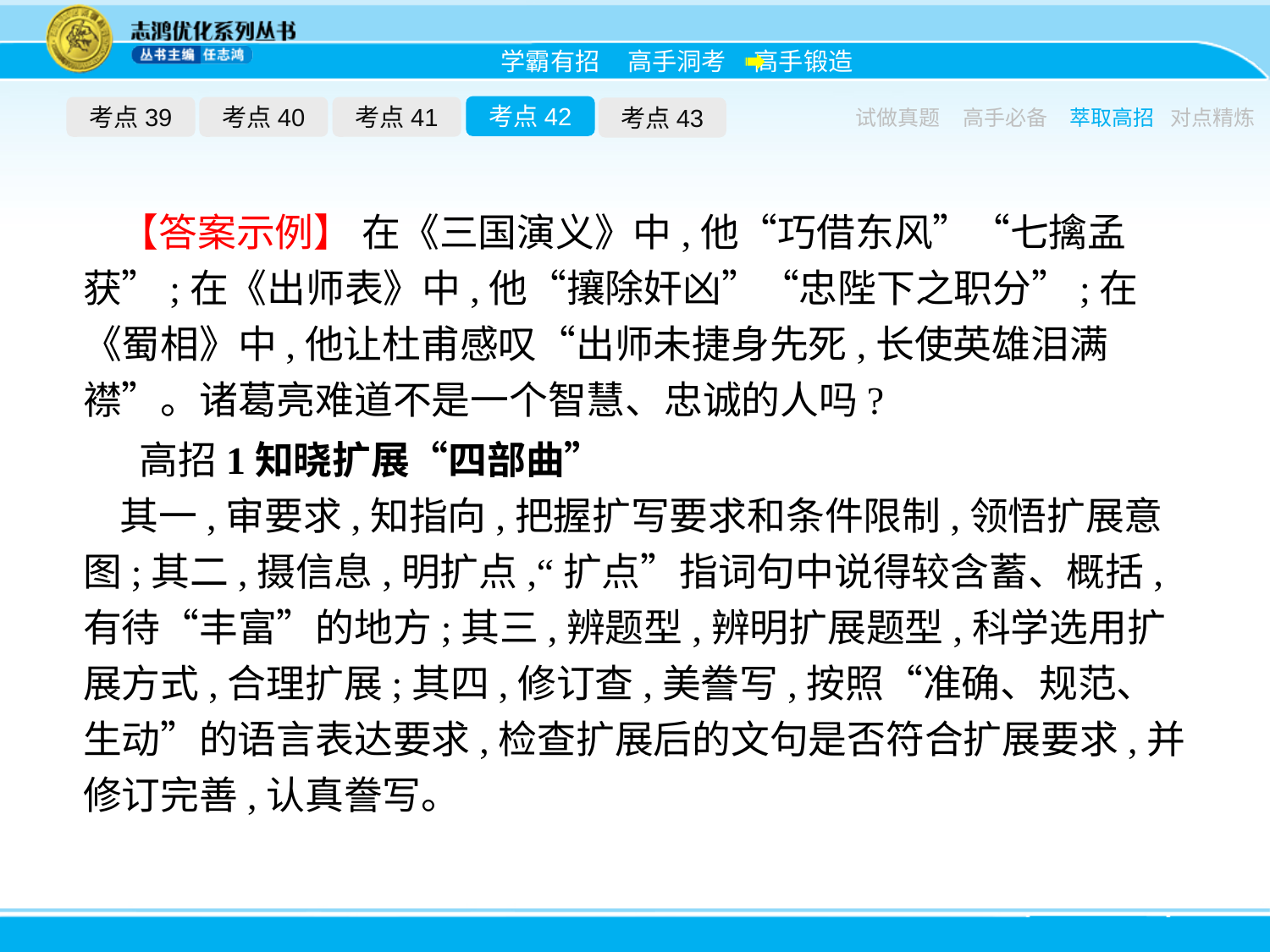

考点42
考点39
考点40
考点41
考点43
试做真题
高手必备
萃取高招
对点精炼
【答案示例】 在《三国演义》中,他“巧借东风”“七擒孟获”;在《出师表》中,他“攘除奸凶”“忠陛下之职分”;在《蜀相》中,他让杜甫感叹“出师未捷身先死,长使英雄泪满襟”。诸葛亮难道不是一个智慧、忠诚的人吗?
高招1知晓扩展“四部曲”
其一,审要求,知指向,把握扩写要求和条件限制,领悟扩展意图;其二,摄信息,明扩点,“扩点”指词句中说得较含蓄、概括,有待“丰富”的地方;其三,辨题型,辨明扩展题型,科学选用扩展方式,合理扩展;其四,修订查,美誊写,按照“准确、规范、生动”的语言表达要求,检查扩展后的文句是否符合扩展要求,并修订完善,认真誊写。